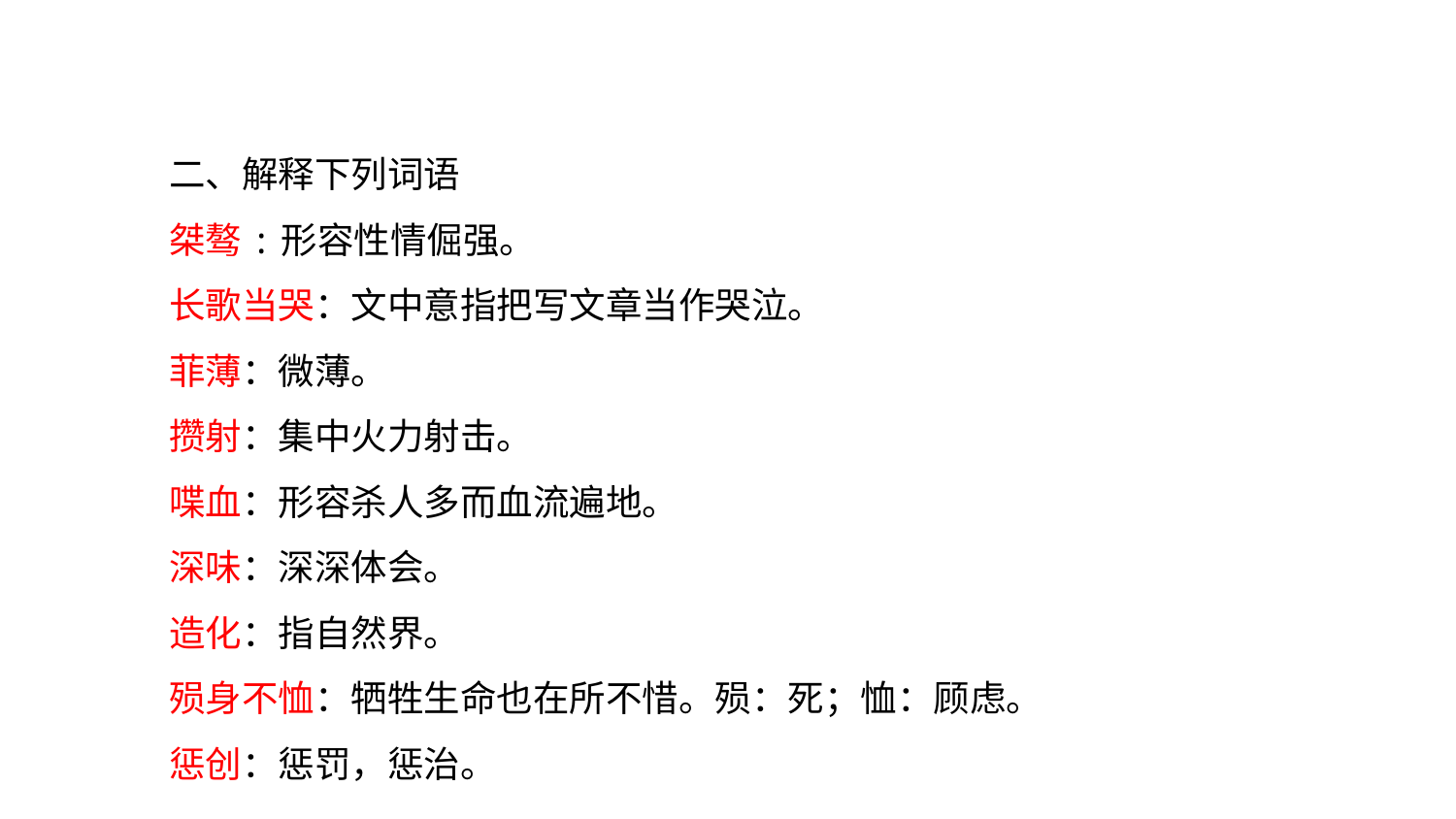

自我研学
二、解释下列词语
桀骜:形容性情倔强。
长歌当哭：文中意指把写文章当作哭泣。
菲薄：微薄。
攒射：集中火力射击。
喋血：形容杀人多而血流遍地。
深味：深深体会。
造化：指自然界。
殒身不恤：牺牲生命也在所不惜。殒：死；恤：顾虑。
惩创：惩罚，惩治。